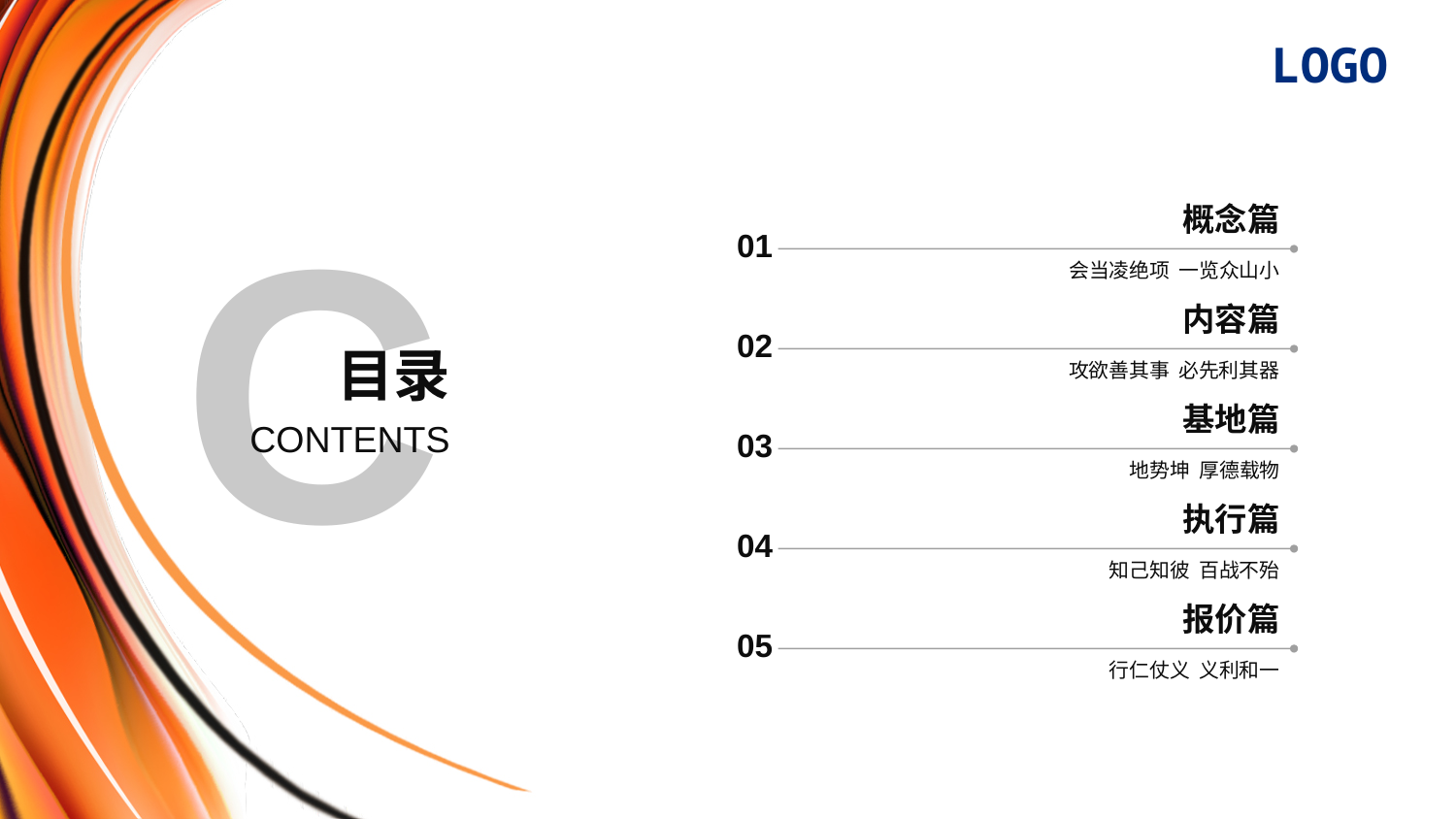

LOGO
C
概念篇
01
会当凌绝项  一览众山小
内容篇
02
目录
CONTENTS
攻欲善其事  必先利其器
基地篇
03
地势坤  厚德载物
执行篇
04
知己知彼  百战不殆
报价篇
05
行仁仗义  义利和一